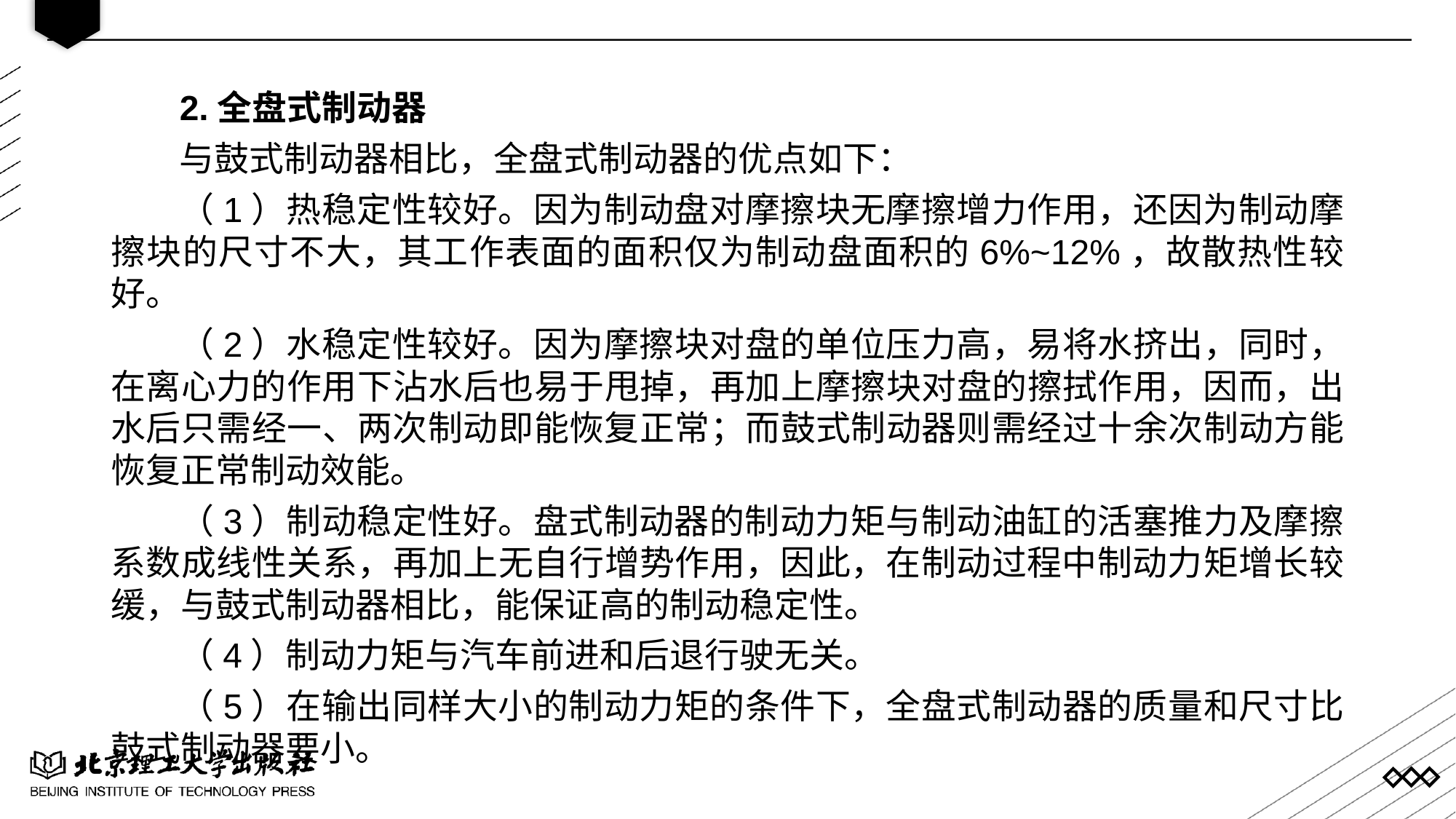

2.全盘式制动器
与鼓式制动器相比，全盘式制动器的优点如下：
（1）热稳定性较好。因为制动盘对摩擦块无摩擦增力作用，还因为制动摩擦块的尺寸不大，其工作表面的面积仅为制动盘面积的6%~12%，故散热性较好。
（2）水稳定性较好。因为摩擦块对盘的单位压力高，易将水挤出，同时，在离心力的作用下沾水后也易于甩掉，再加上摩擦块对盘的擦拭作用，因而，出水后只需经一、两次制动即能恢复正常；而鼓式制动器则需经过十余次制动方能恢复正常制动效能。
（3）制动稳定性好。盘式制动器的制动力矩与制动油缸的活塞推力及摩擦系数成线性关系，再加上无自行增势作用，因此，在制动过程中制动力矩增长较缓，与鼓式制动器相比，能保证高的制动稳定性。
（4）制动力矩与汽车前进和后退行驶无关。
（5）在输出同样大小的制动力矩的条件下，全盘式制动器的质量和尺寸比鼓式制动器要小。